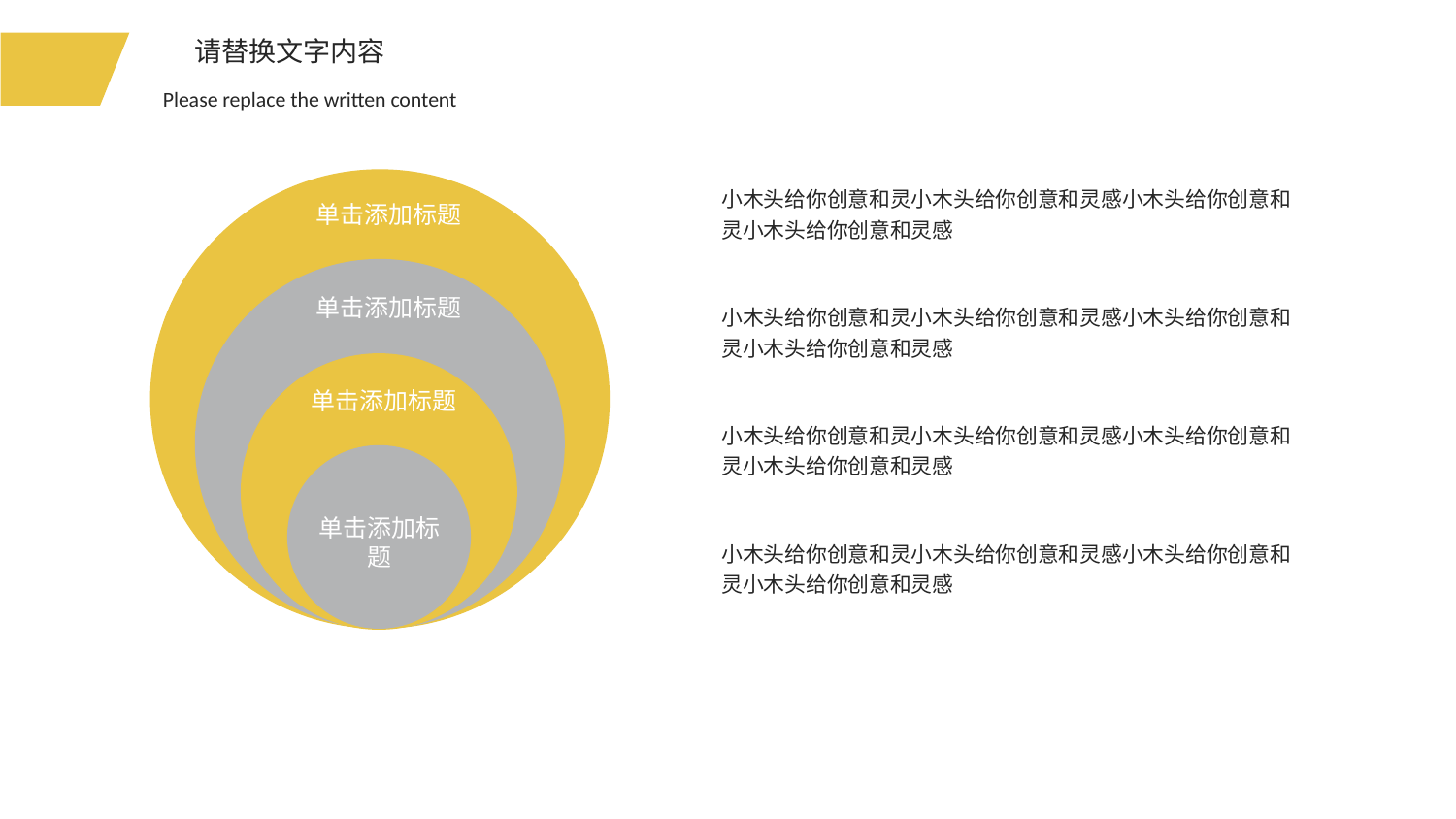

请替换文字内容

Please replace the written content

单击添加标题

单击添加标题

单击添加标题

单击添加标题
小木头给你创意和灵小木头给你创意和灵感小木头给你创意和灵小木头给你创意和灵感

小木头给你创意和灵小木头给你创意和灵感小木头给你创意和灵小木头给你创意和灵感

小木头给你创意和灵小木头给你创意和灵感小木头给你创意和灵小木头给你创意和灵感

小木头给你创意和灵小木头给你创意和灵感小木头给你创意和灵小木头给你创意和灵感